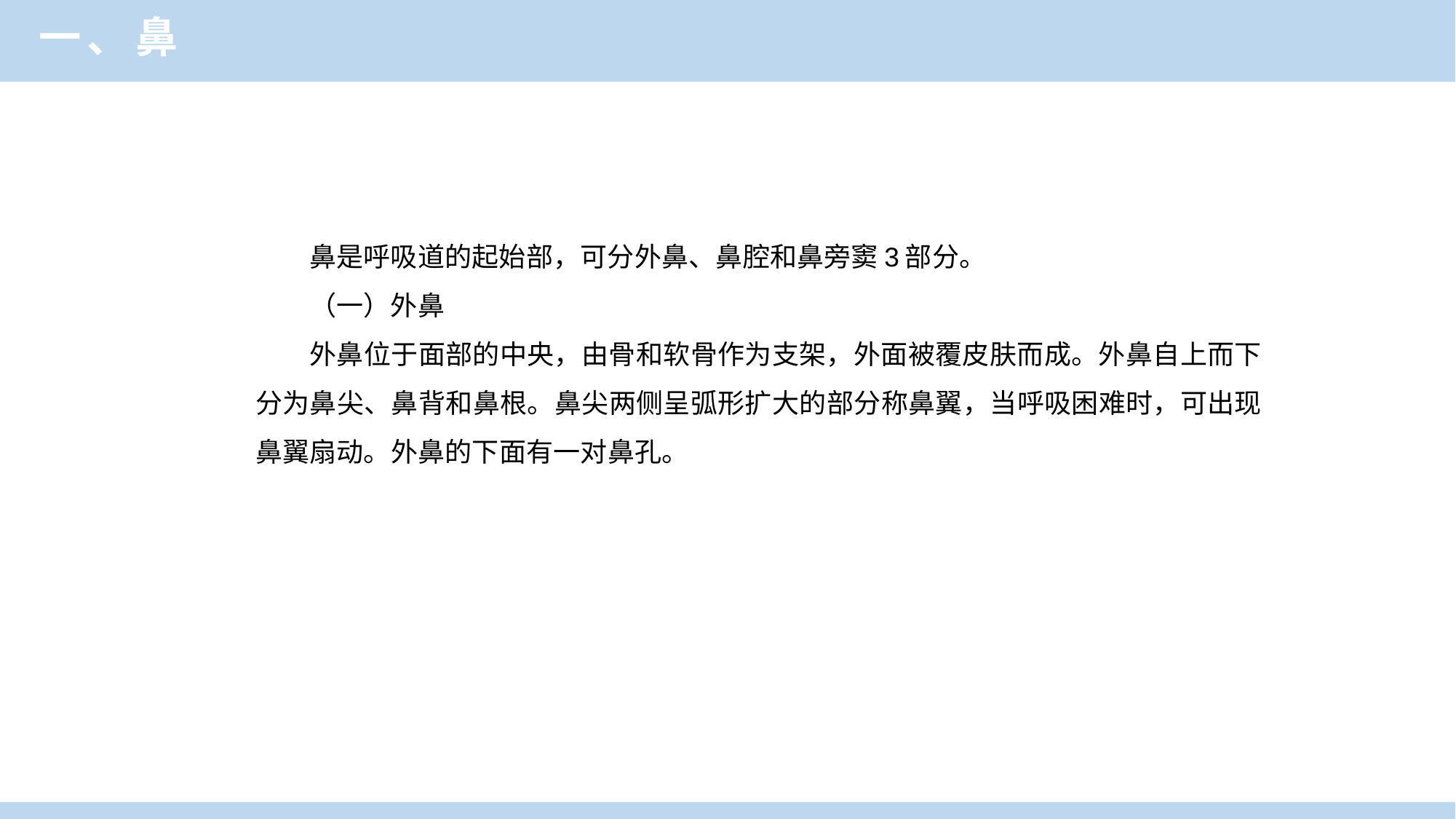

一、鼻
鼻是呼吸道的起始部，可分外鼻、鼻腔和鼻旁窦3部分。
（一）外鼻
外鼻位于面部的中央，由骨和软骨作为支架，外面被覆皮肤而成。外鼻自上而下分为鼻尖、鼻背和鼻根。鼻尖两侧呈弧形扩大的部分称鼻翼，当呼吸困难时，可出现鼻翼扇动。外鼻的下面有一对鼻孔。